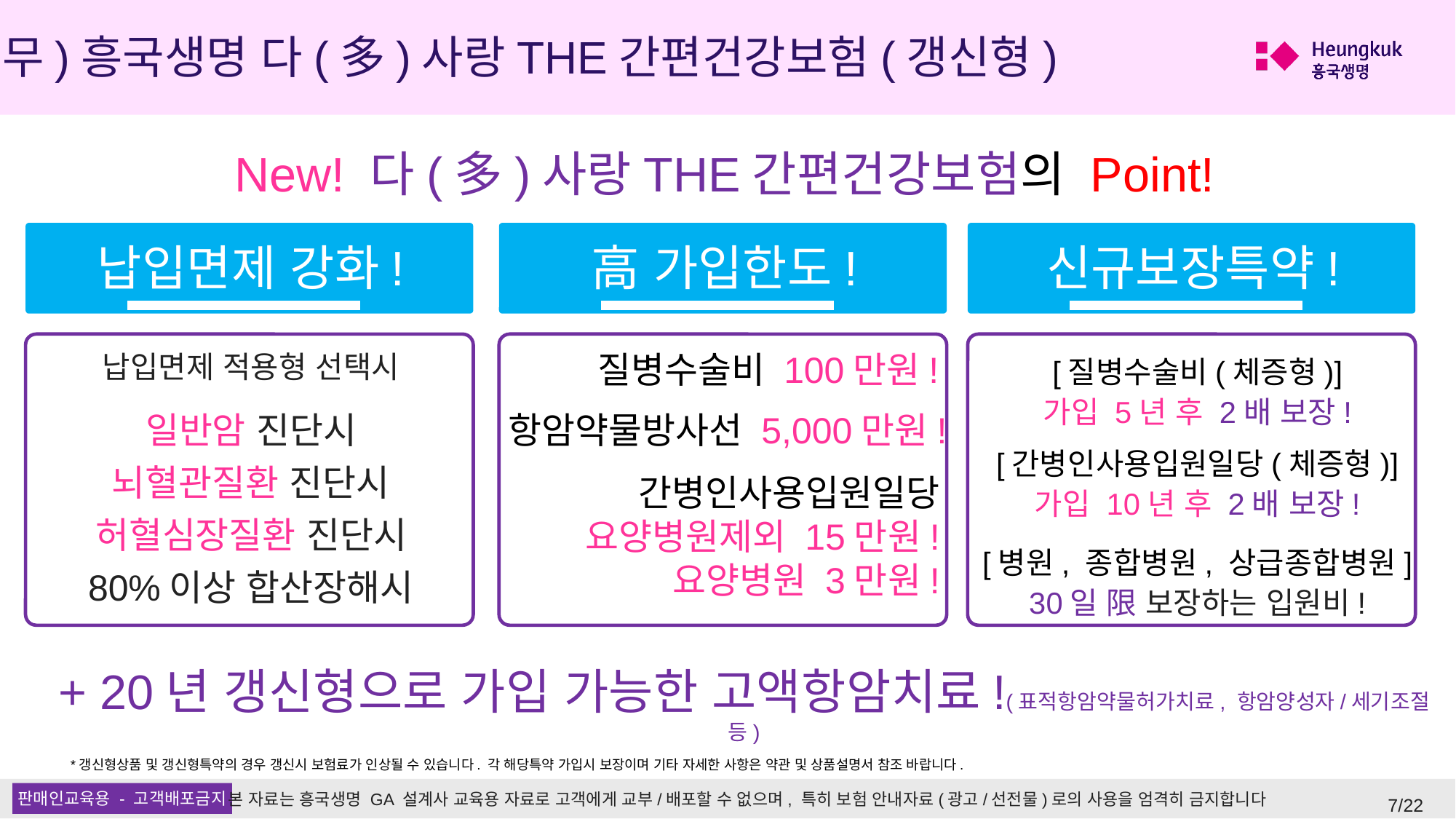

(무)흥국생명 다(多)사랑THE간편건강보험(갱신형)
New! 다(多)사랑THE간편건강보험의 Point!

납입면제 강화!
高 가입한도!
신규보장특약!

질병수술비 100만원!
납입면제 적용형 선택시
[질병수술비(체증형)]
가입 5년 후 2배 보장!
일반암 진단시
뇌혈관질환 진단시
허혈심장질환 진단시
80%이상 합산장해시
항암약물방사선 5,000만원!
[간병인사용입원일당(체증형)]
가입 10년 후 2배 보장!
간병인사용입원일당
요양병원제외 15만원!
요양병원 3만원!
[병원, 종합병원, 상급종합병원]
30일 限 보장하는 입원비!
+ 20년 갱신형으로 가입 가능한 고액항암치료!(표적항암약물허가치료, 항암양성자/세기조절 등)
*갱신형상품 및 갱신형특약의 경우 갱신시 보험료가 인상될 수 있습니다. 각 해당특약 가입시 보장이며 기타 자세한 사항은 약관 및 상품설명서 참조 바랍니다.
7/22